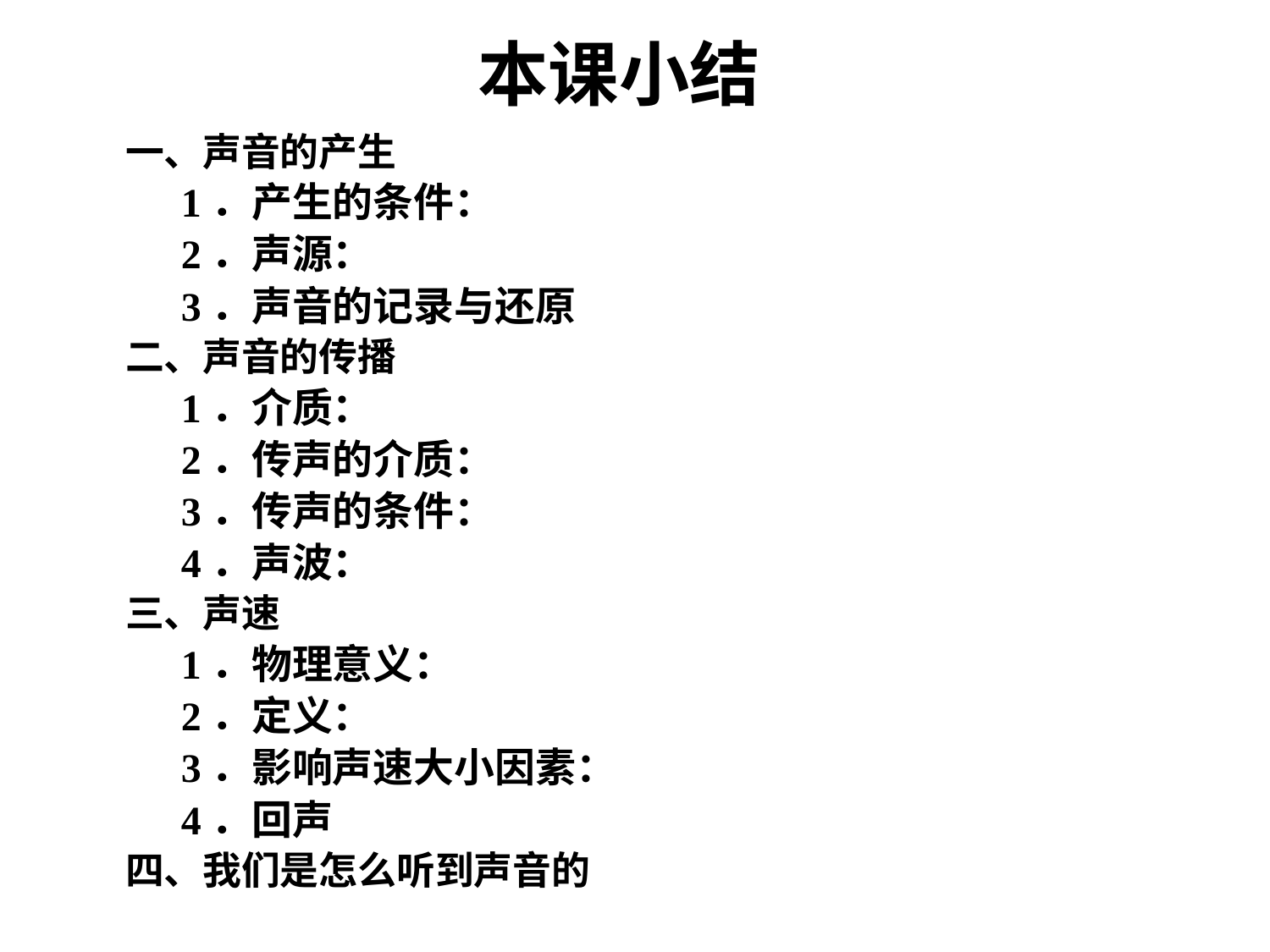

# 本课小结
一、声音的产生
1．产生的条件：
2．声源：
3．声音的记录与还原
二、声音的传播
1．介质：
2．传声的介质：
3．传声的条件：
4．声波：
三、声速
1．物理意义：
2．定义：
3．影响声速大小因素：
4．回声
四、我们是怎么听到声音的